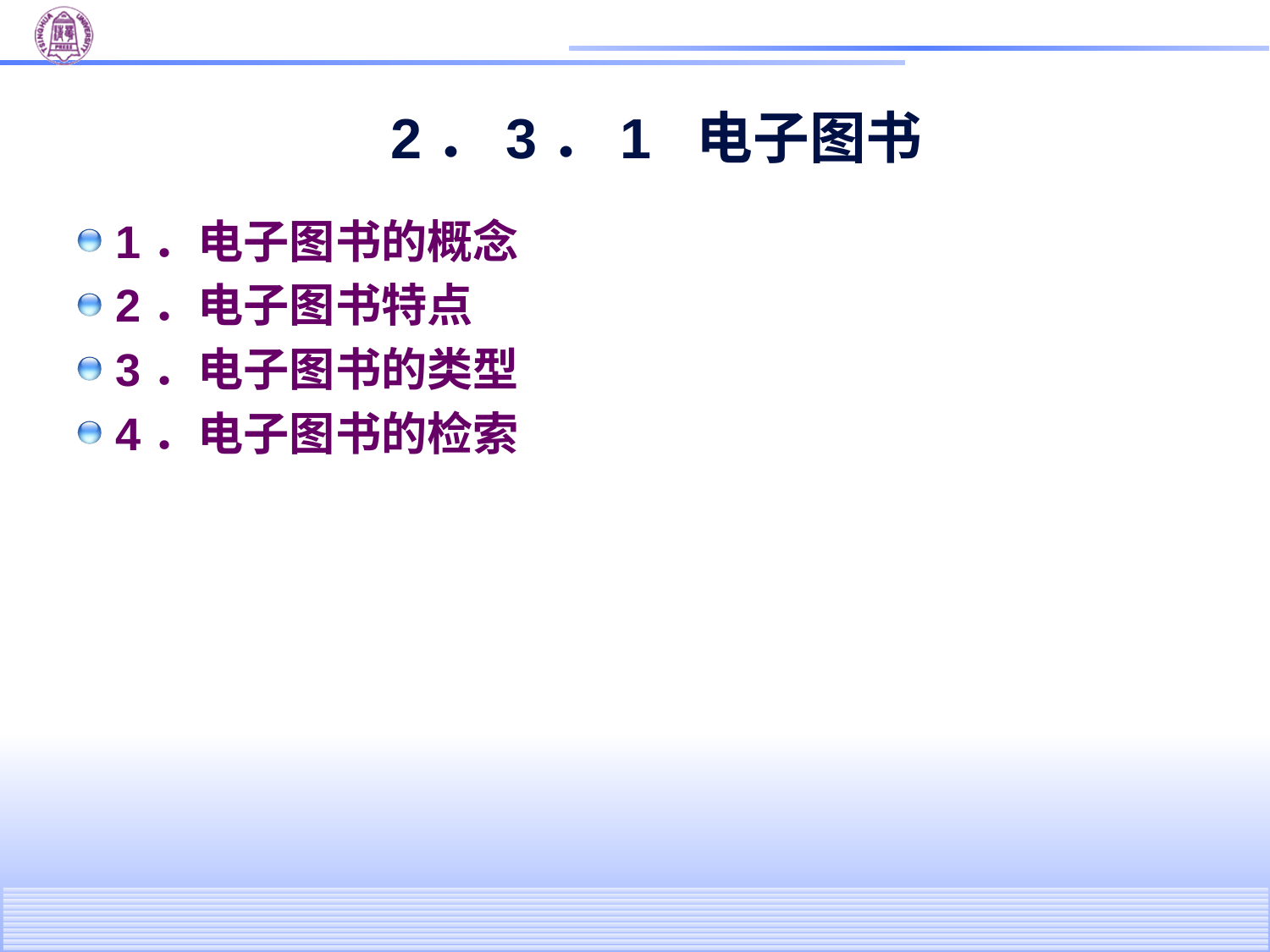

# 2．3．1  电子图书
1．电子图书的概念
2．电子图书特点
3．电子图书的类型
4．电子图书的检索